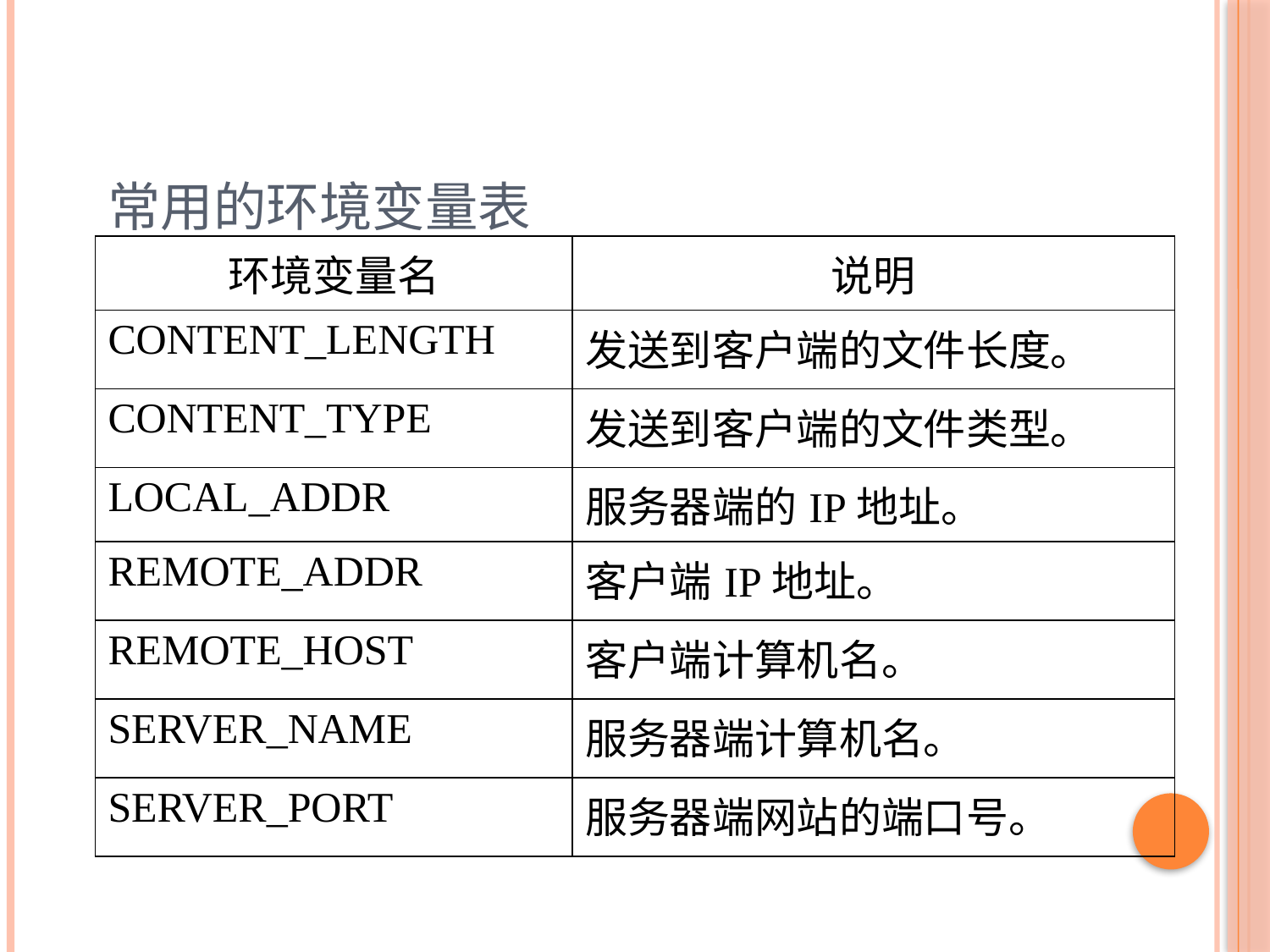

# 常用的环境变量表
| 环境变量名 | 说明 |
| --- | --- |
| CONTENT\_LENGTH | 发送到客户端的文件长度。 |
| CONTENT\_TYPE | 发送到客户端的文件类型。 |
| LOCAL\_ADDR | 服务器端的IP地址。 |
| REMOTE\_ADDR | 客户端IP地址。 |
| REMOTE\_HOST | 客户端计算机名。 |
| SERVER\_NAME | 服务器端计算机名。 |
| SERVER\_PORT | 服务器端网站的端口号。 |
12